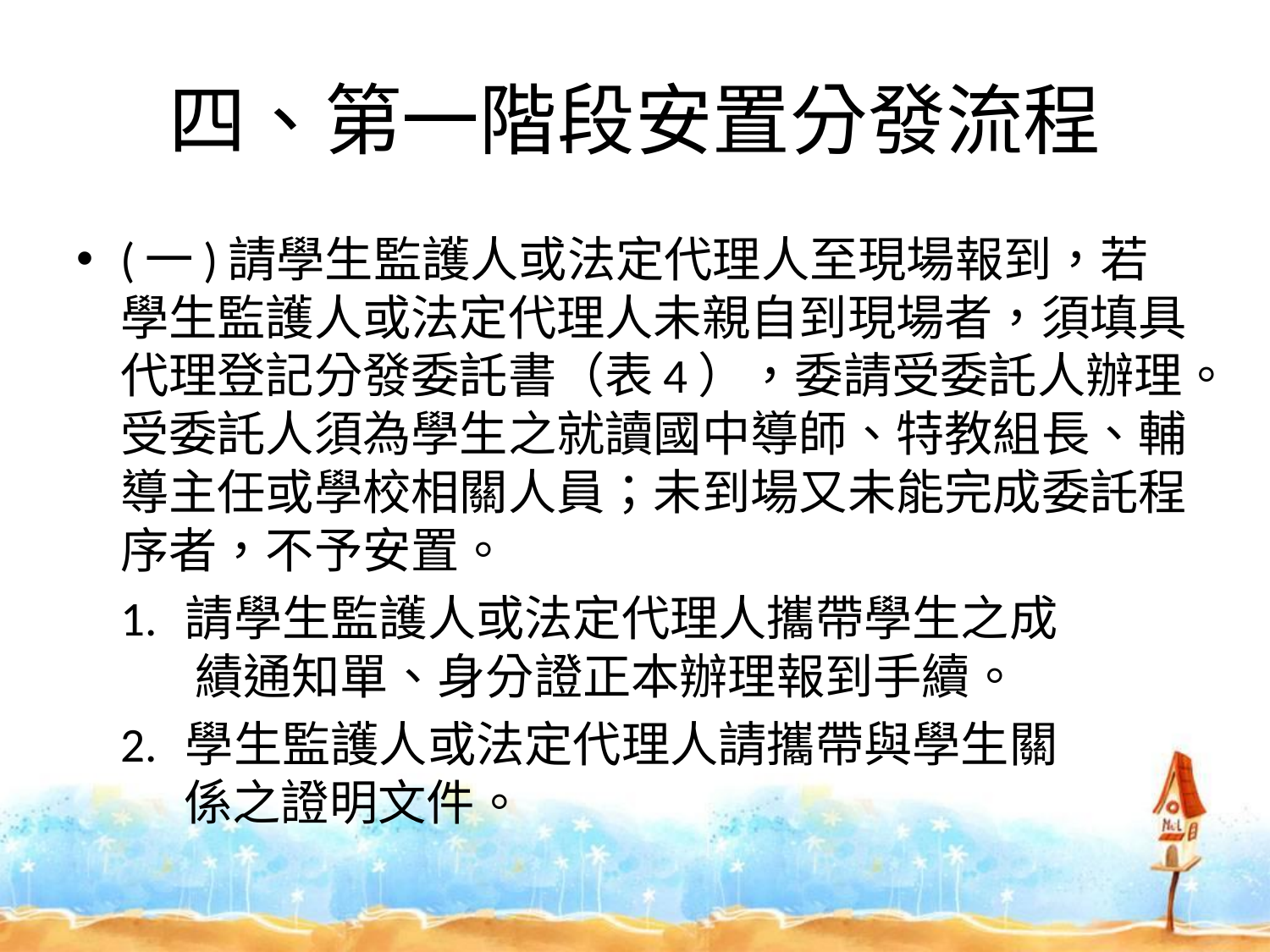

# 四、第一階段安置分發流程
(一)請學生監護人或法定代理人至現場報到，若學生監護人或法定代理人未親自到現場者，須填具代理登記分發委託書（表4），委請受委託人辦理。受委託人須為學生之就讀國中導師、特教組長、輔導主任或學校相關人員；未到場又未能完成委託程序者，不予安置。
    1.	請學生監護人或法定代理人攜帶學生之成
           績通知單、身分證正本辦理報到手續。
    2.	學生監護人或法定代理人請攜帶與學生關
          係之證明文件。